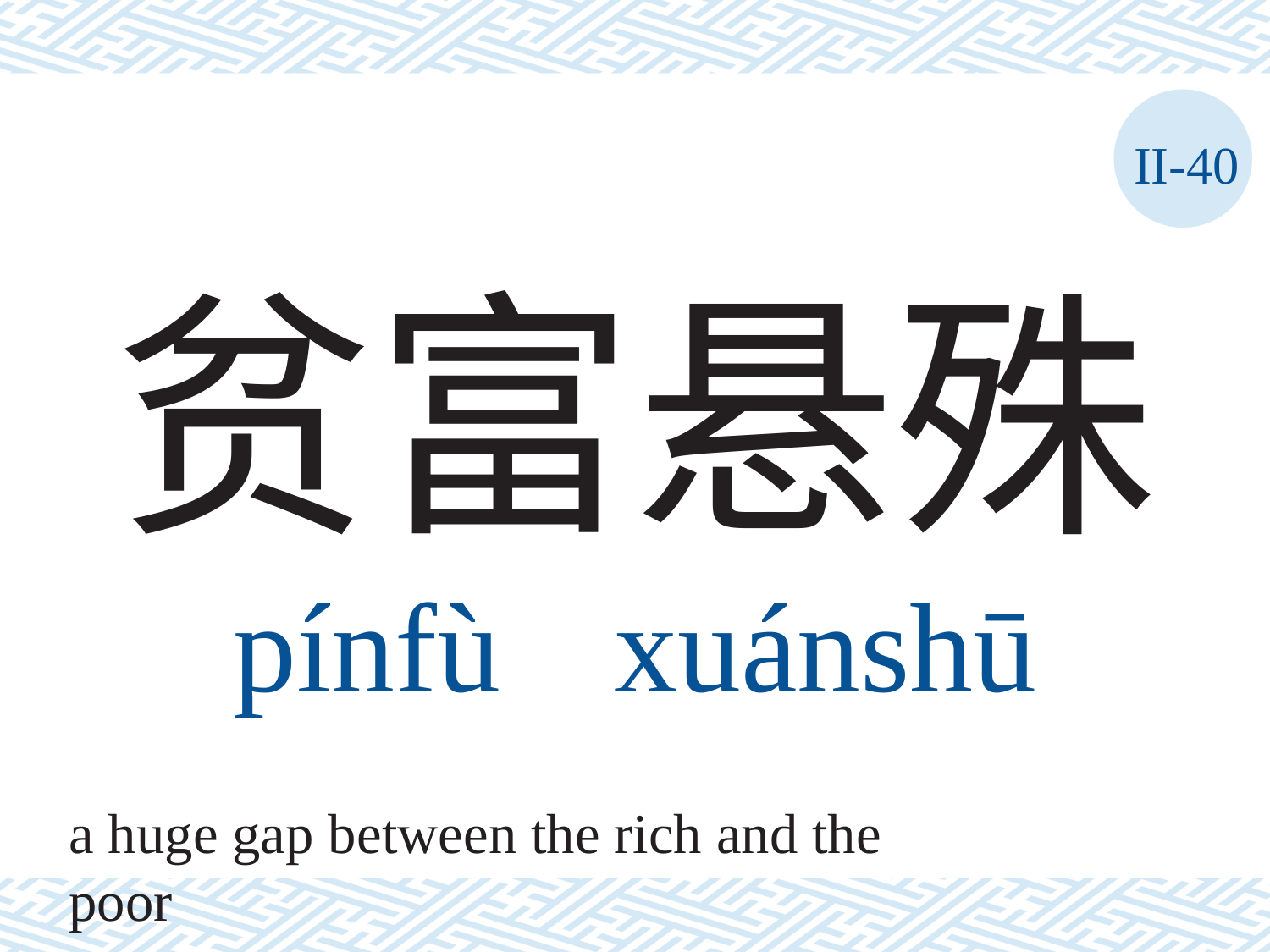

II-40
# 贫富悬殊 pínfù	xuánshū
a huge gap between the rich and the poor